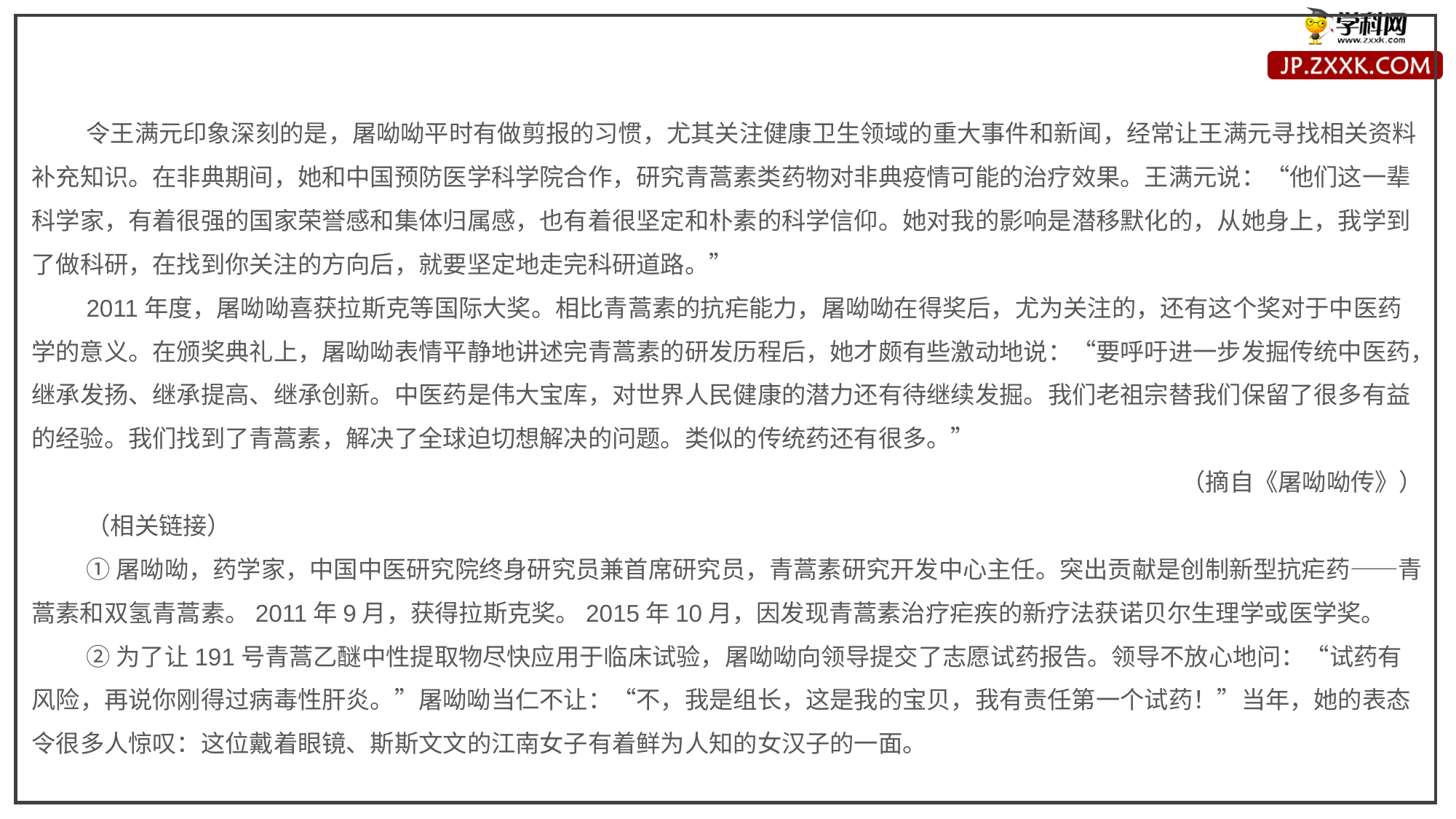

令王满元印象深刻的是，屠呦呦平时有做剪报的习惯，尤其关注健康卫生领域的重大事件和新闻，经常让王满元寻找相关资料补充知识。在非典期间，她和中国预防医学科学院合作，研究青蒿素类药物对非典疫情可能的治疗效果。王满元说：“他们这一辈科学家，有着很强的国家荣誉感和集体归属感，也有着很坚定和朴素的科学信仰。她对我的影响是潜移默化的，从她身上，我学到了做科研，在找到你关注的方向后，就要坚定地走完科研道路。”
2011年度，屠呦呦喜获拉斯克等国际大奖。相比青蒿素的抗疟能力，屠呦呦在得奖后，尤为关注的，还有这个奖对于中医药学的意义。在颁奖典礼上，屠呦呦表情平静地讲述完青蒿素的研发历程后，她才颇有些激动地说：“要呼吁进一步发掘传统中医药，继承发扬、继承提高、继承创新。中医药是伟大宝库，对世界人民健康的潜力还有待继续发掘。我们老祖宗替我们保留了很多有益的经验。我们找到了青蒿素，解决了全球迫切想解决的问题。类似的传统药还有很多。”
（摘自《屠呦呦传》）
（相关链接）
①屠呦呦，药学家，中国中医研究院终身研究员兼首席研究员，青蒿素研究开发中心主任。突出贡献是创制新型抗疟药——青蒿素和双氢青蒿素。2011年9月，获得拉斯克奖。2015年10月，因发现青蒿素治疗疟疾的新疗法获诺贝尔生理学或医学奖。
②为了让191号青蒿乙醚中性提取物尽快应用于临床试验，屠呦呦向领导提交了志愿试药报告。领导不放心地问：“试药有风险，再说你刚得过病毒性肝炎。”屠呦呦当仁不让：“不，我是组长，这是我的宝贝，我有责任第一个试药！”当年，她的表态令很多人惊叹：这位戴着眼镜、斯斯文文的江南女子有着鲜为人知的女汉子的一面。